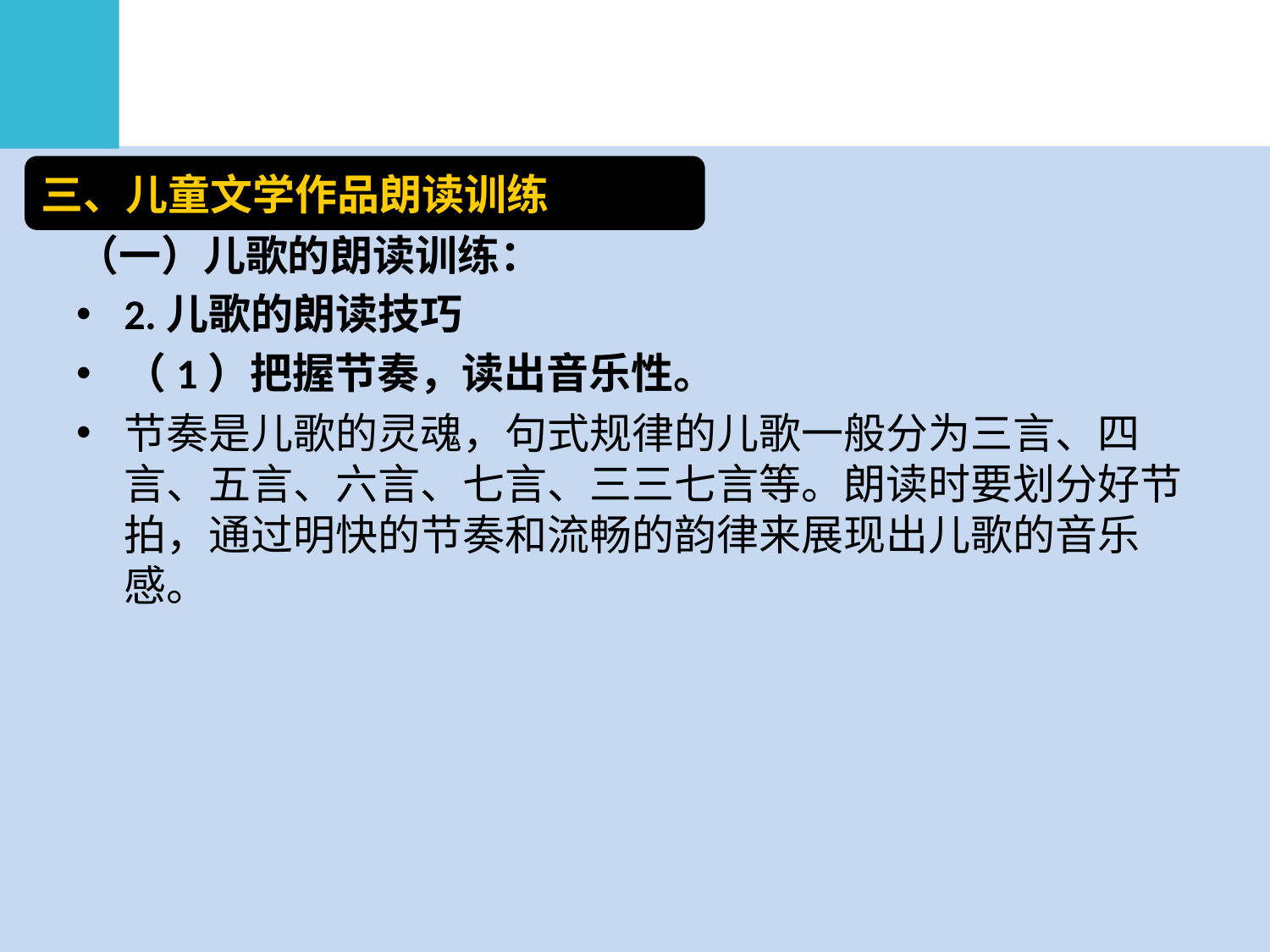

#

三、儿童文学作品朗读训练

（一）儿歌的朗读训练：
2.儿歌的朗读技巧
（1）把握节奏，读出音乐性。
节奏是儿歌的灵魂，句式规律的儿歌一般分为三言、四言、五言、六言、七言、三三七言等。朗读时要划分好节拍，通过明快的节奏和流畅的韵律来展现出儿歌的音乐感。